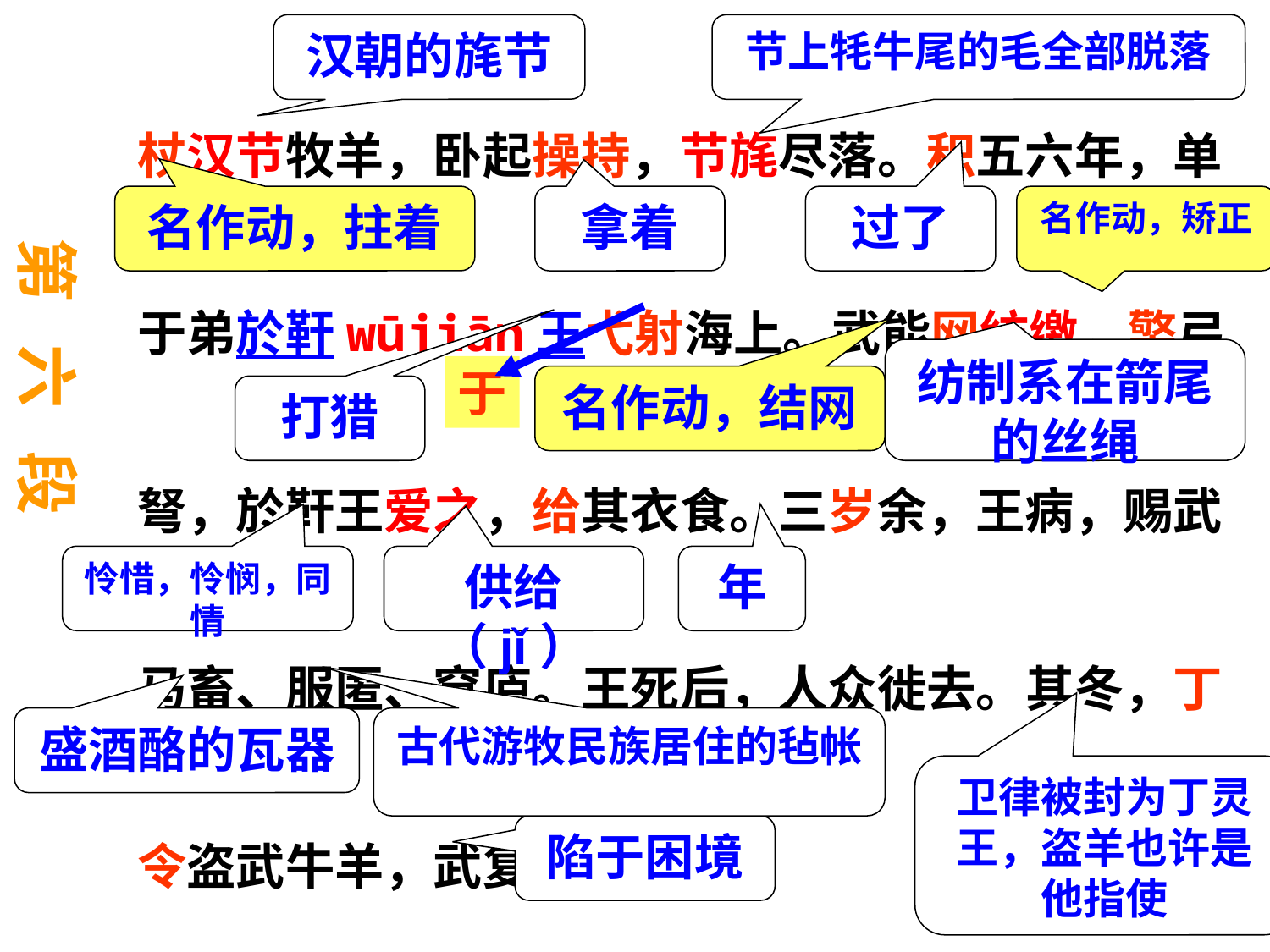

杖汉节牧羊，卧起操持，节旄尽落。积五六年，单于弟於靬wūjiān王弋射海上。武能网纺缴，檠弓弩，於靬王爱之，给其衣食。三岁余，王病，赐武马畜、服匿、穹庐。王死后，人众徙去。其冬，丁令盗武牛羊，武复穷厄。
汉朝的旄节
节上牦牛尾的毛全部脱落
名作动，拄着
拿着
过了
名作动，矫正
第   六   段

纺制系在箭尾的丝绳
于
名作动，结网
打猎
怜惜，怜悯，同情
供给（jǐ）
年
盛酒酪的瓦器
古代游牧民族居住的毡帐
卫律被封为丁灵王，盗羊也许是他指使
陷于困境